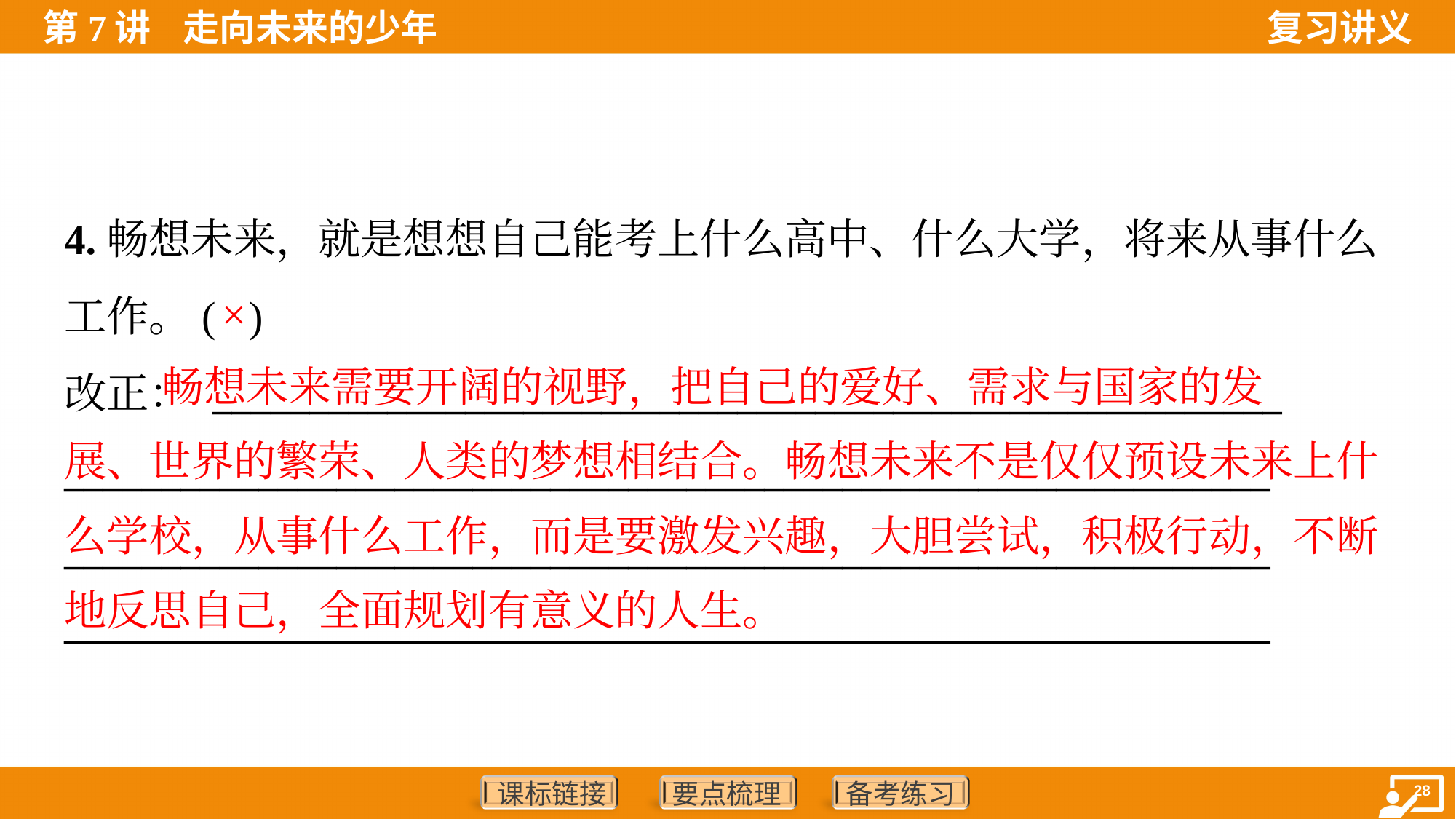

4.畅想未来，就是想想自己能考上什么高中、什么大学，将来从事什么
工作。(   )
改正： _______________________________________________________
______________________________________________________________
______________________________________________________________
______________________________________________________________
×
        畅想未来需要开阔的视野，把自己的爱好、需求与国家的发
展、世界的繁荣、人类的梦想相结合。畅想未来不是仅仅预设未来上什
么学校，从事什么工作，而是要激发兴趣，大胆尝试，积极行动，不断
地反思自己，全面规划有意义的人生。